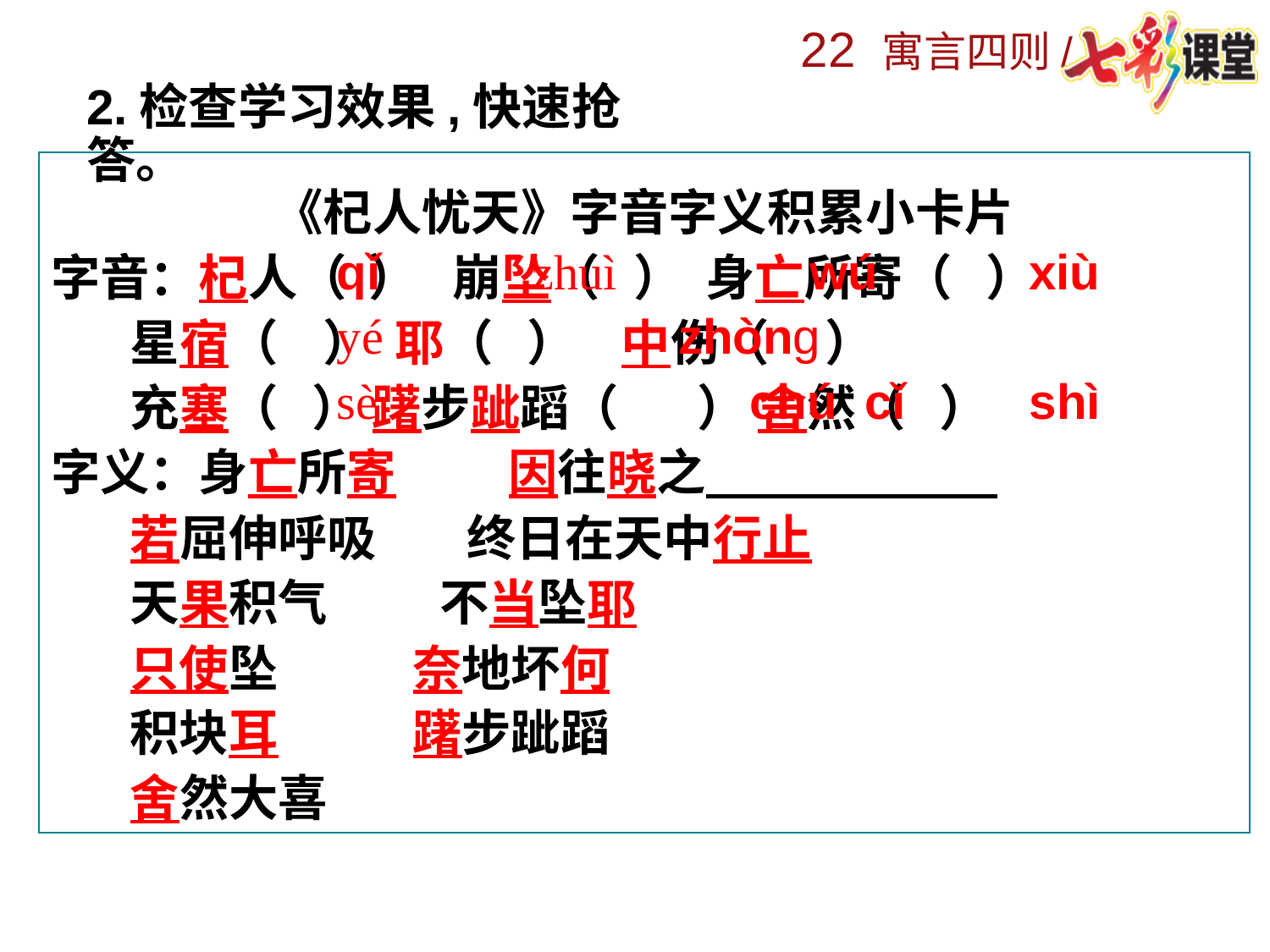

2.检查学习效果,快速抢答。

《杞人忧天》字音字义积累小卡片
字音：杞人（  ）   崩坠（   ）  身亡所寄（   ）
      星宿（    ）  耶（   ）    中伤（     ）
      充塞（   ） 躇步跐蹈（       ） 舍然（   ）
字义：身亡所寄          因往晓之
      若屈伸呼吸        终日在天中行止
      天果积气          不当坠耶
      只使坠            奈地坏何
      积块耳            躇步跐蹈
      舍然大喜
qǐ           zhuì              wú           xiù          yé                        zhònɡ
sè                           chú  cǐ         shì